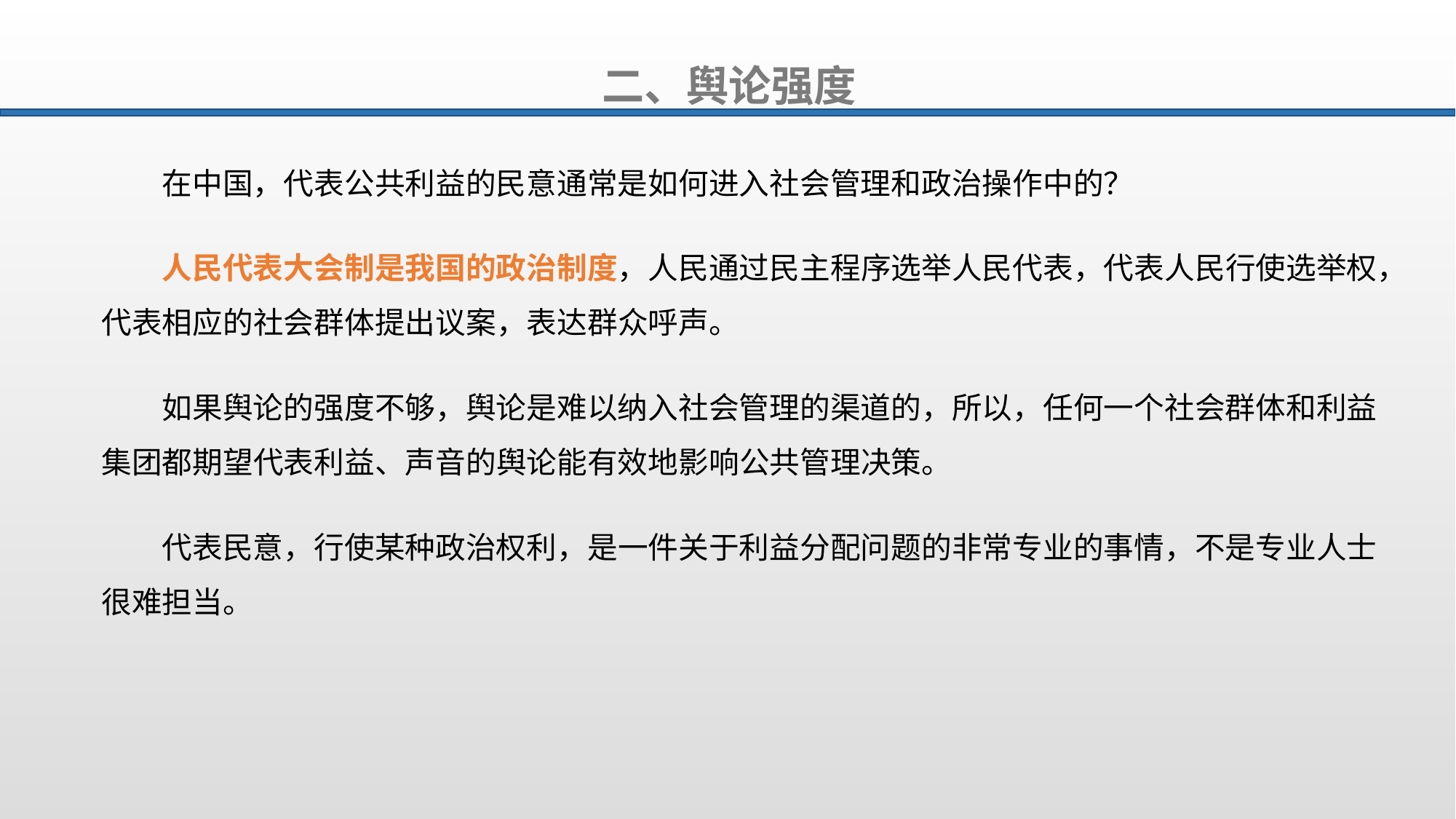

二、舆论强度

在中国，代表公共利益的民意通常是如何进入社会管理和政治操作中的？
人民代表大会制是我国的政治制度，人民通过民主程序选举人民代表，代表人民行使选举权，代表相应的社会群体提出议案，表达群众呼声。
如果舆论的强度不够，舆论是难以纳入社会管理的渠道的，所以，任何一个社会群体和利益集团都期望代表利益、声音的舆论能有效地影响公共管理决策。
代表民意，行使某种政治权利，是一件关于利益分配问题的非常专业的事情，不是专业人士很难担当。